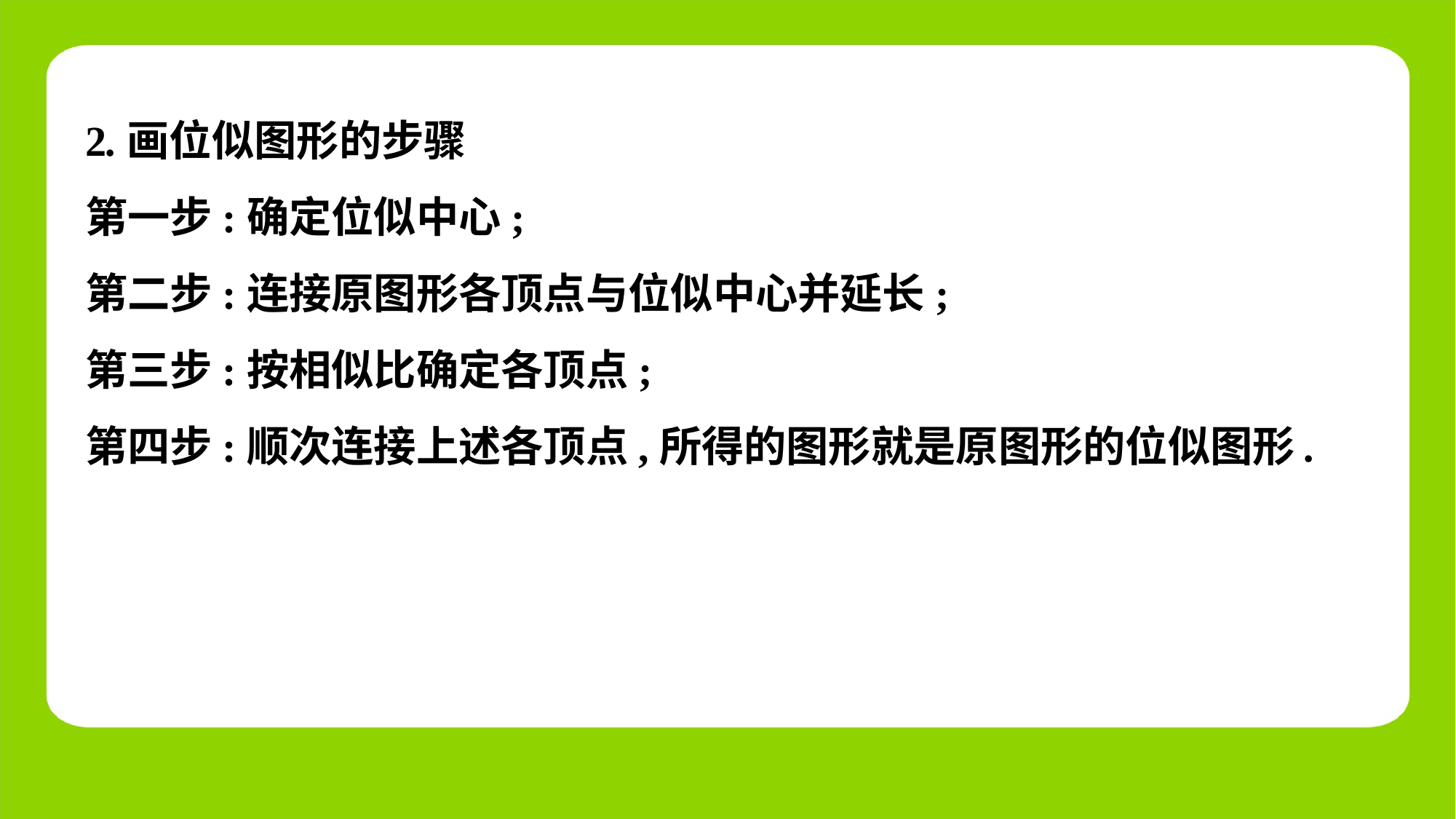

2.画位似图形的步骤
第一步:确定位似中心;
第二步:连接原图形各顶点与位似中心并延长;
第三步:按相似比确定各顶点;
第四步:顺次连接上述各顶点,所得的图形就是原图形的位似图形.